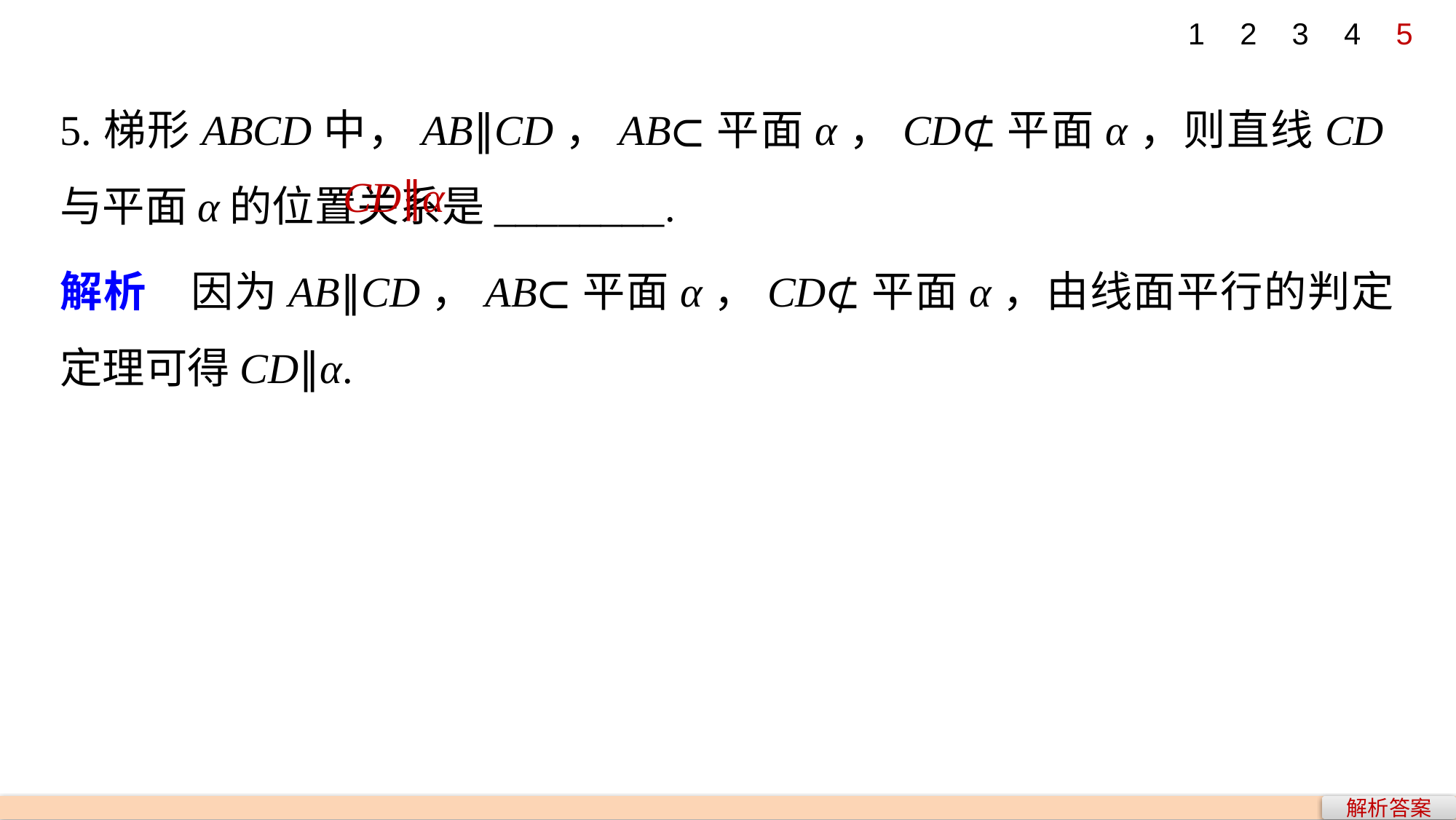

1
2
3
4
5
5.梯形ABCD中，AB∥CD，AB⊂平面α，CD⊄平面α，则直线CD与平面α的位置关系是________.
CD∥α
解析　因为AB∥CD，AB⊂平面α，CD⊄平面α，由线面平行的判定定理可得CD∥α.
解析答案